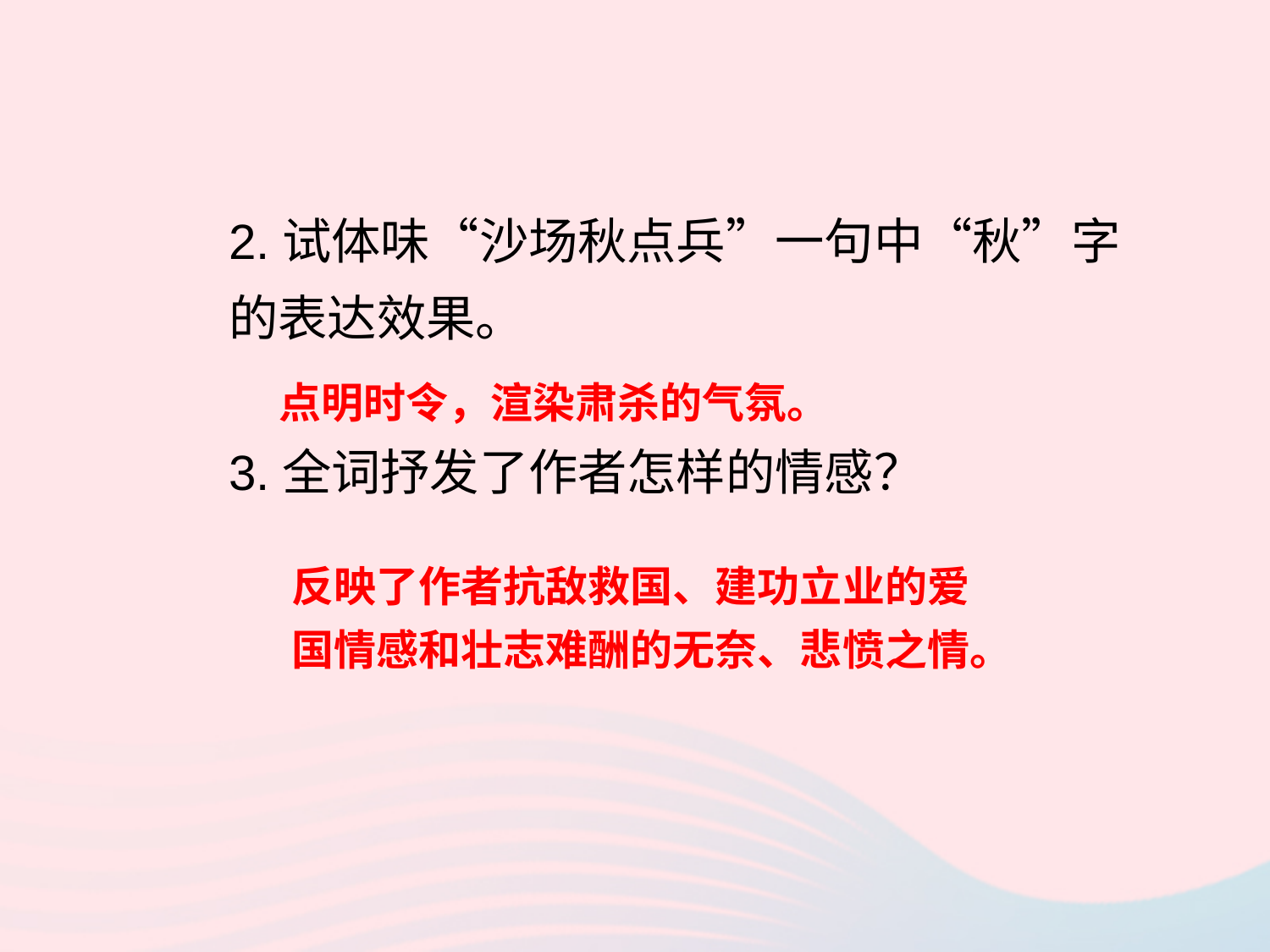

2.试体味“沙场秋点兵”一句中“秋”字的表达效果。

3.全词抒发了作者怎样的情感？
点明时令，渲染肃杀的气氛。
反映了作者抗敌救国、建功立业的爱国情感和壮志难酬的无奈、悲愤之情。